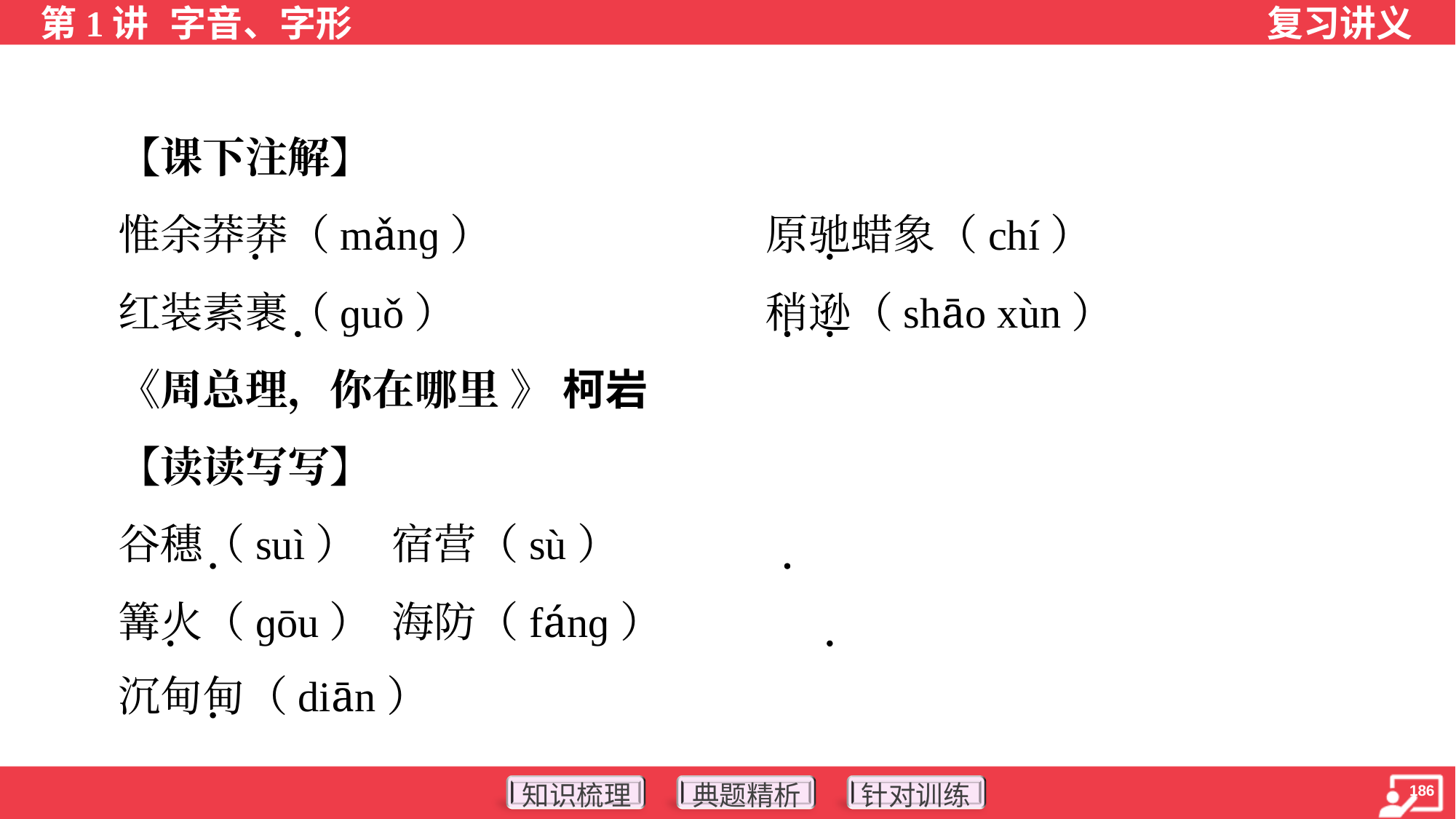

【课下注解】
    惟余莽莽（mǎnɡ）	原驰蜡象（chí）
    红装素裹（ɡuǒ）	稍逊（shāo xùn）
    《周总理，你在哪里 》 柯岩
    【读读写写】
    谷穗（suì）	宿营（sù）
    篝火（ɡōu）	海防（fánɡ）
    沉甸甸（diān）